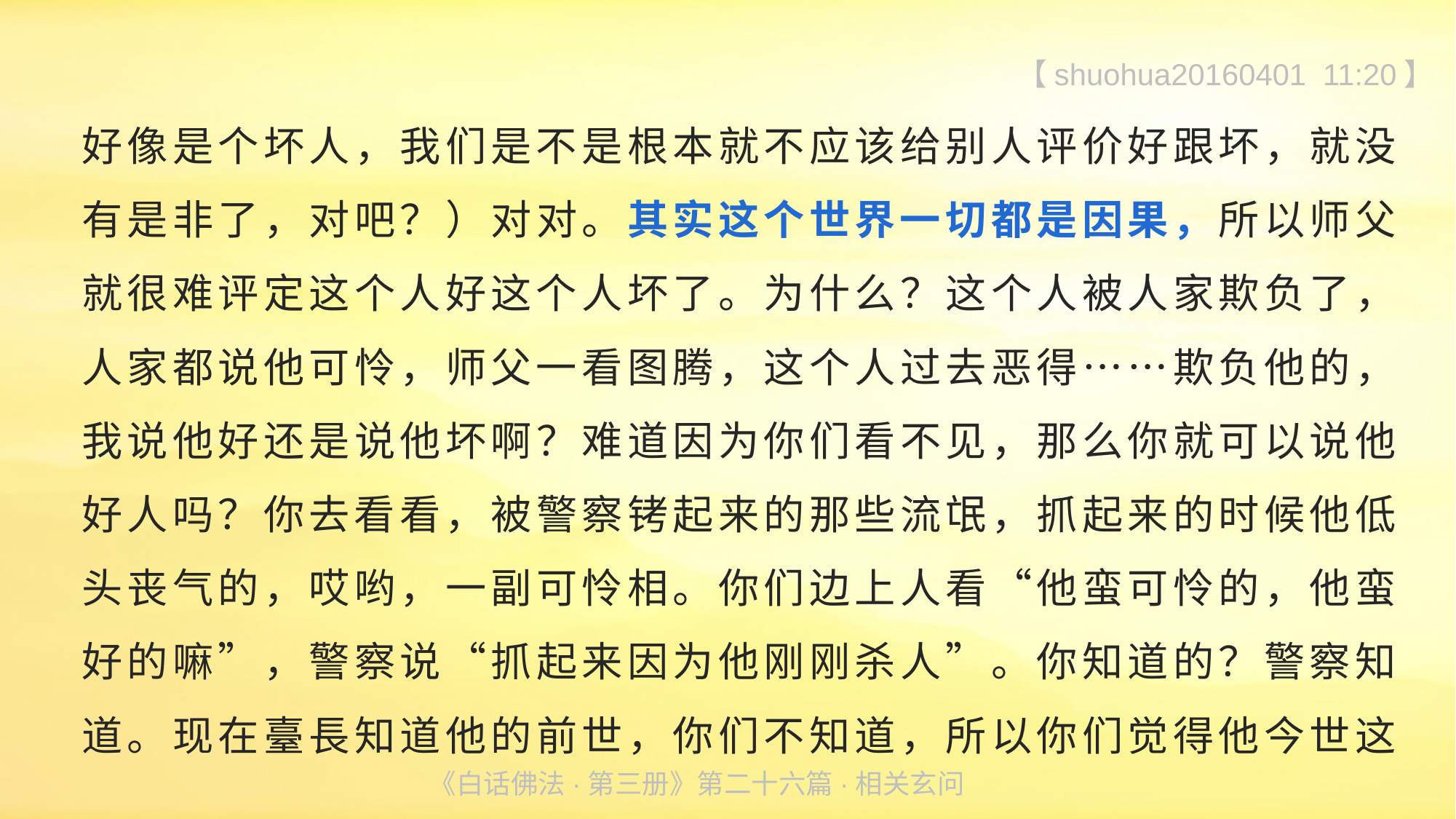

【shuohua20160401  11:20】
好像是个坏人，我们是不是根本就不应该给别人评价好跟坏，就没有是非了，对吧？）对对。其实这个世界一切都是因果，所以师父就很难评定这个人好这个人坏了。为什么？这个人被人家欺负了，人家都说他可怜，师父一看图腾，这个人过去恶得……欺负他的，我说他好还是说他坏啊？难道因为你们看不见，那么你就可以说他好人吗？你去看看，被警察铐起来的那些流氓，抓起来的时候他低头丧气的，哎哟，一副可怜相。你们边上人看“他蛮可怜的，他蛮好的嘛”，警察说“抓起来因为他刚刚杀人”。你知道的？警察知道。现在臺長知道他的前世，你们不知道，所以你们觉得他今世这
《白话佛法·第三册》第二十六篇·相关玄问